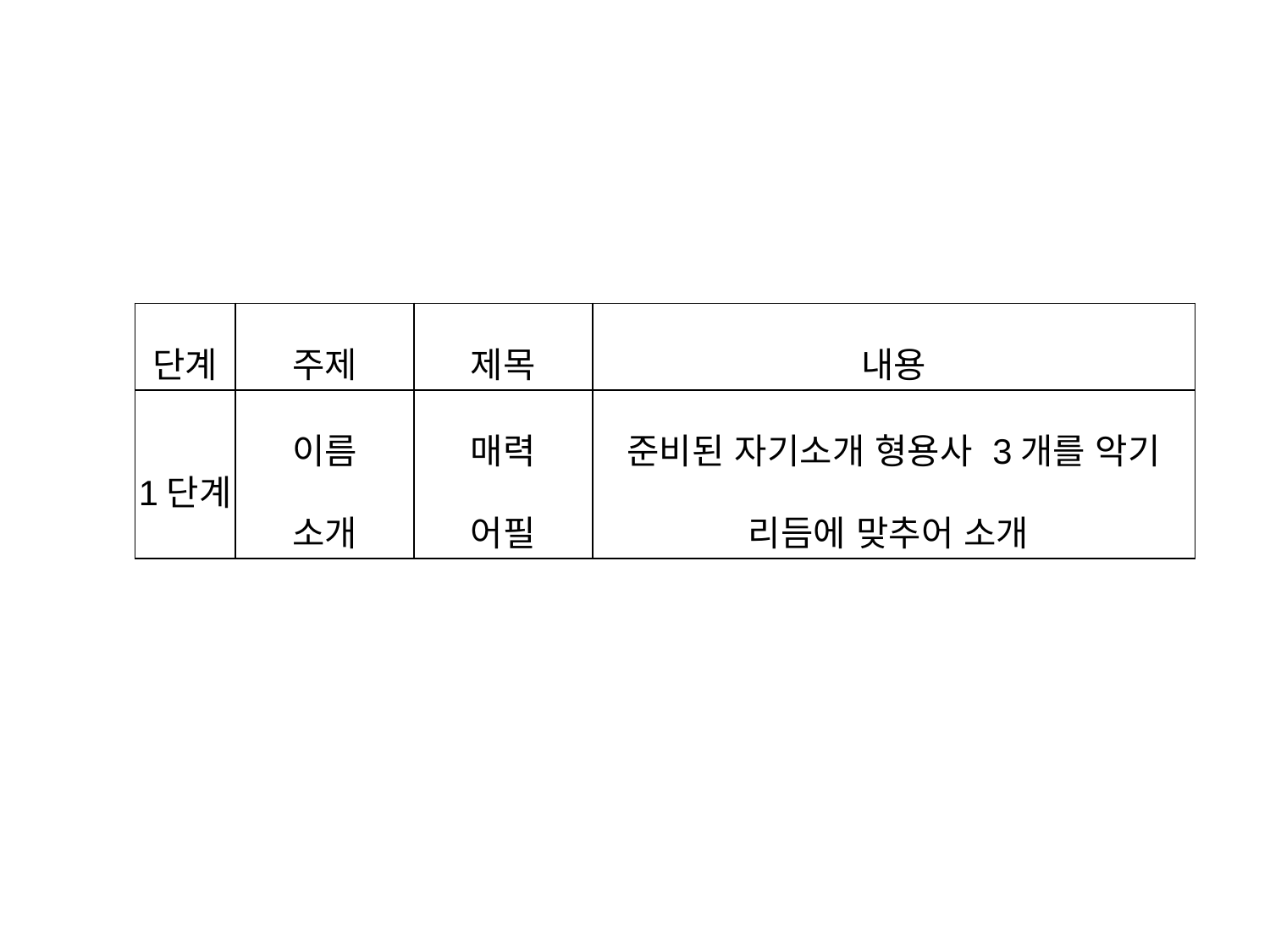

| 단계 | 주제 | 제목 | 내용 |
| --- | --- | --- | --- |
| 1단계 | 이름 소개 | 매력 어필 | 준비된 자기소개 형용사 3개를 악기 리듬에 맞추어 소개 |